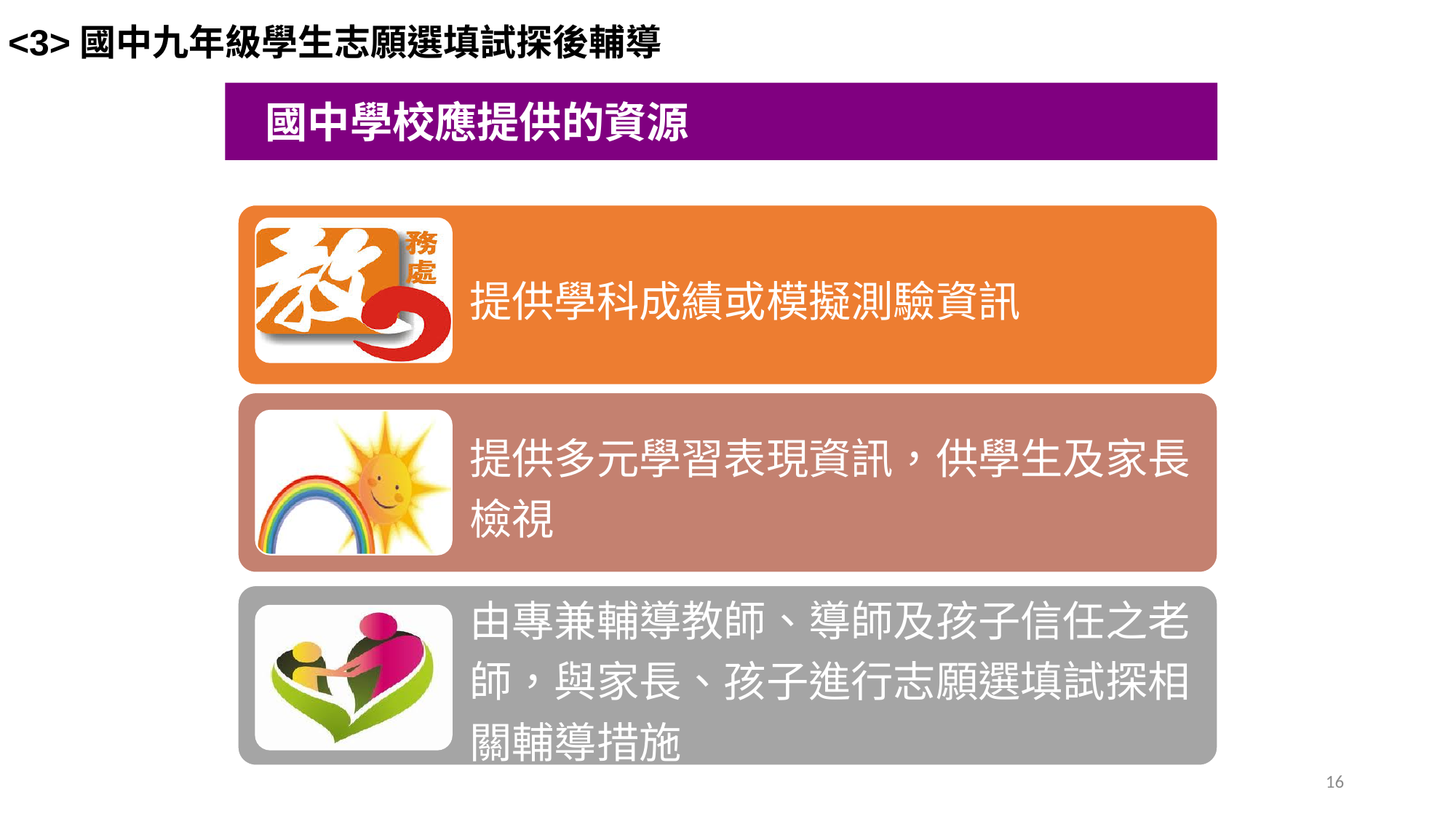

<3>國中九年級學生志願選填試探後輔導
  國中學校應提供的資源
提供學科成績或模擬測驗資訊
提供多元學習表現資訊，供學生及家長檢視
由專兼輔導教師、導師及孩子信任之老師，與家長、孩子進行志願選填試探相關輔導措施
16